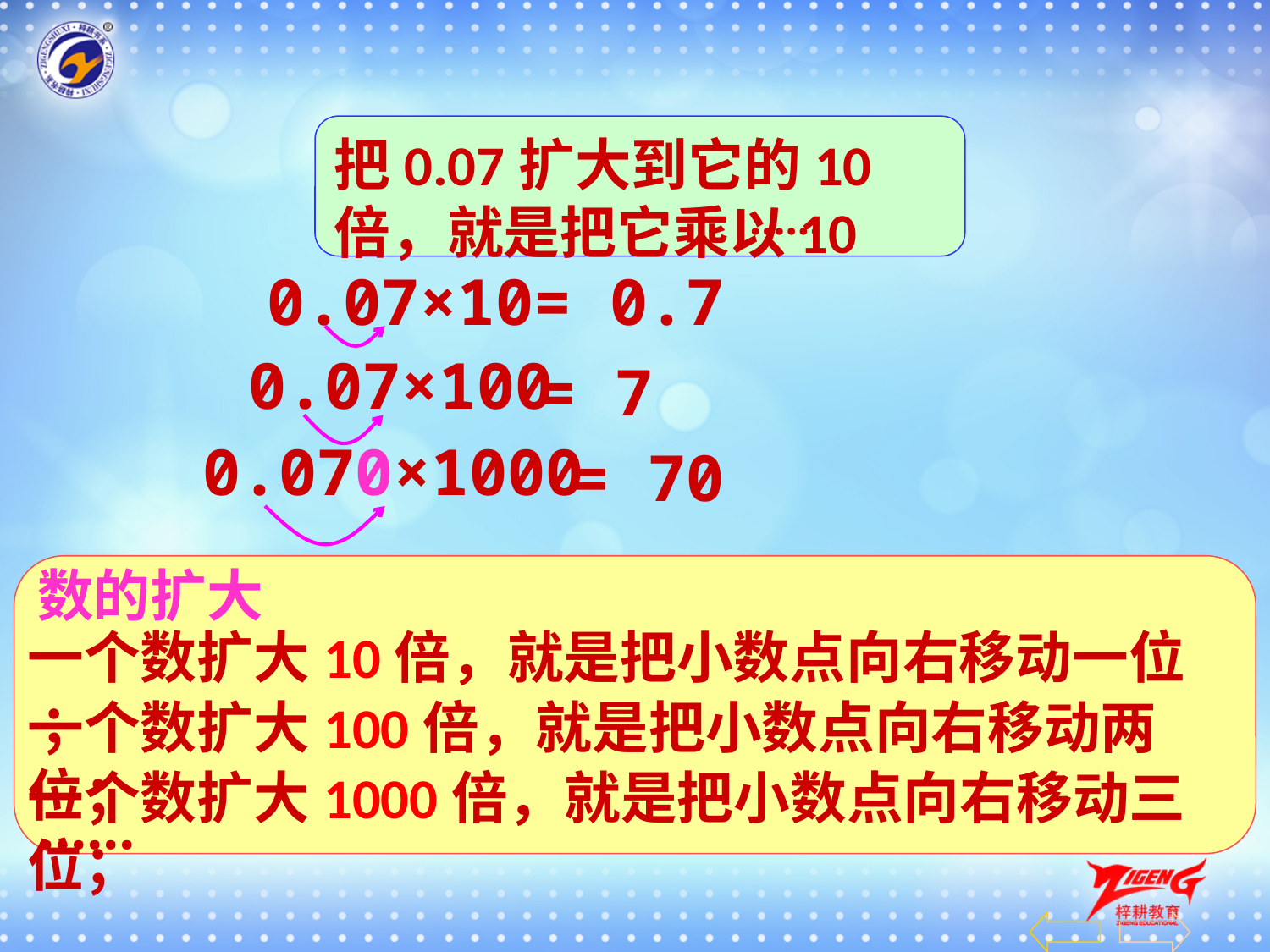

把0.07扩大到它的10倍，就是把它乘以10
‥‥‥
0.07×10= 0.7

0.07×100
= 7

0.070×1000
= 70

数的扩大

一个数扩大10倍，就是把小数点向右移动一位 ；
一个数扩大100倍，就是把小数点向右移动两位；
一个数扩大1000倍，就是把小数点向右移动三位；
‥‥‥